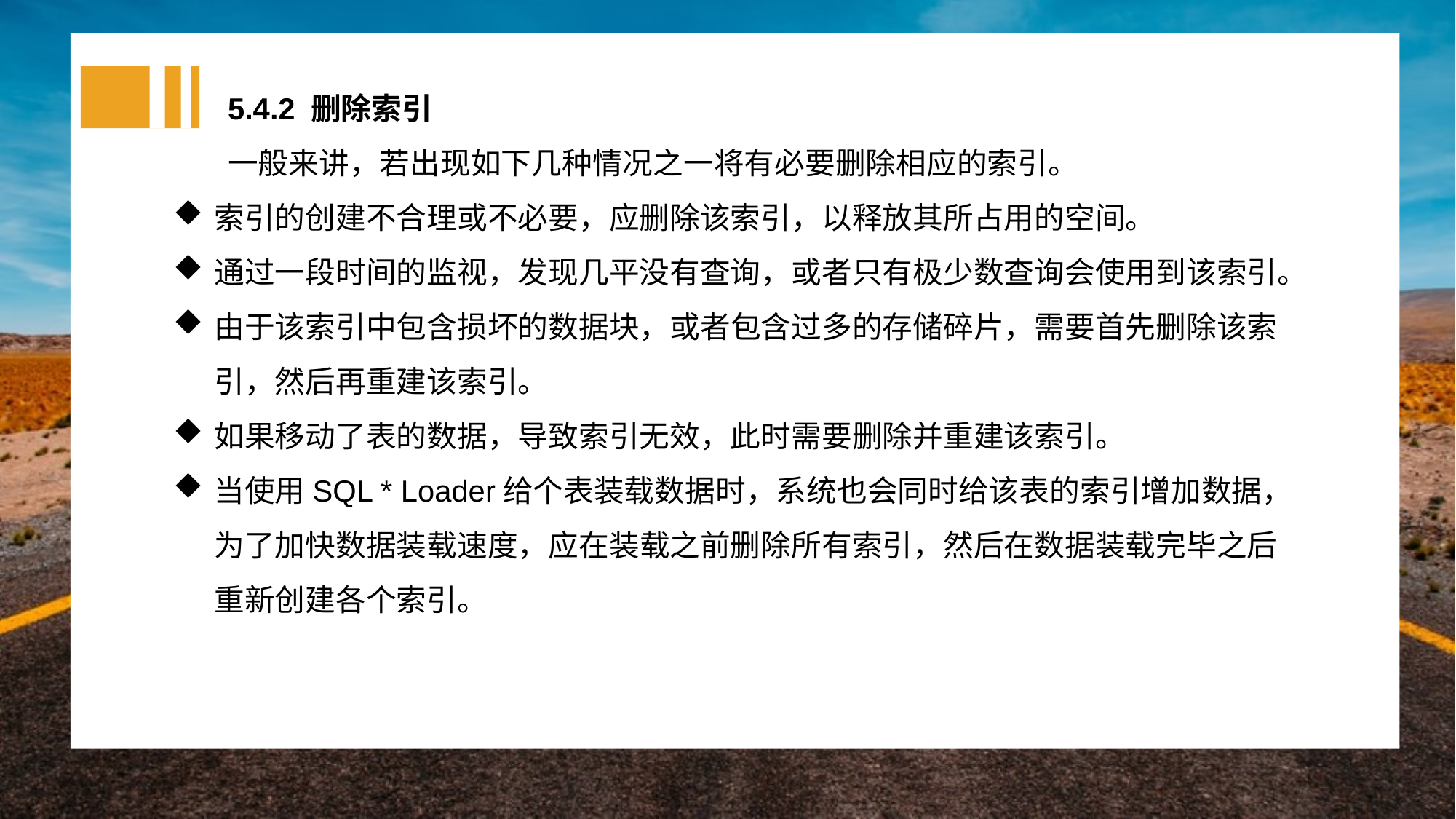

5.4.2 删除索引
一般来讲，若出现如下几种情况之一将有必要删除相应的索引。
索引的创建不合理或不必要，应删除该索引，以释放其所占用的空间。
通过一段时间的监视，发现几平没有查询，或者只有极少数查询会使用到该索引。
由于该索引中包含损坏的数据块，或者包含过多的存储碎片，需要首先删除该索引，然后再重建该索引。
如果移动了表的数据，导致索引无效，此时需要删除并重建该索引。
当使用SQL * Loader给个表装载数据时，系统也会同时给该表的索引增加数据，为了加快数据装载速度，应在装载之前删除所有索引，然后在数据装载完毕之后重新创建各个索引。